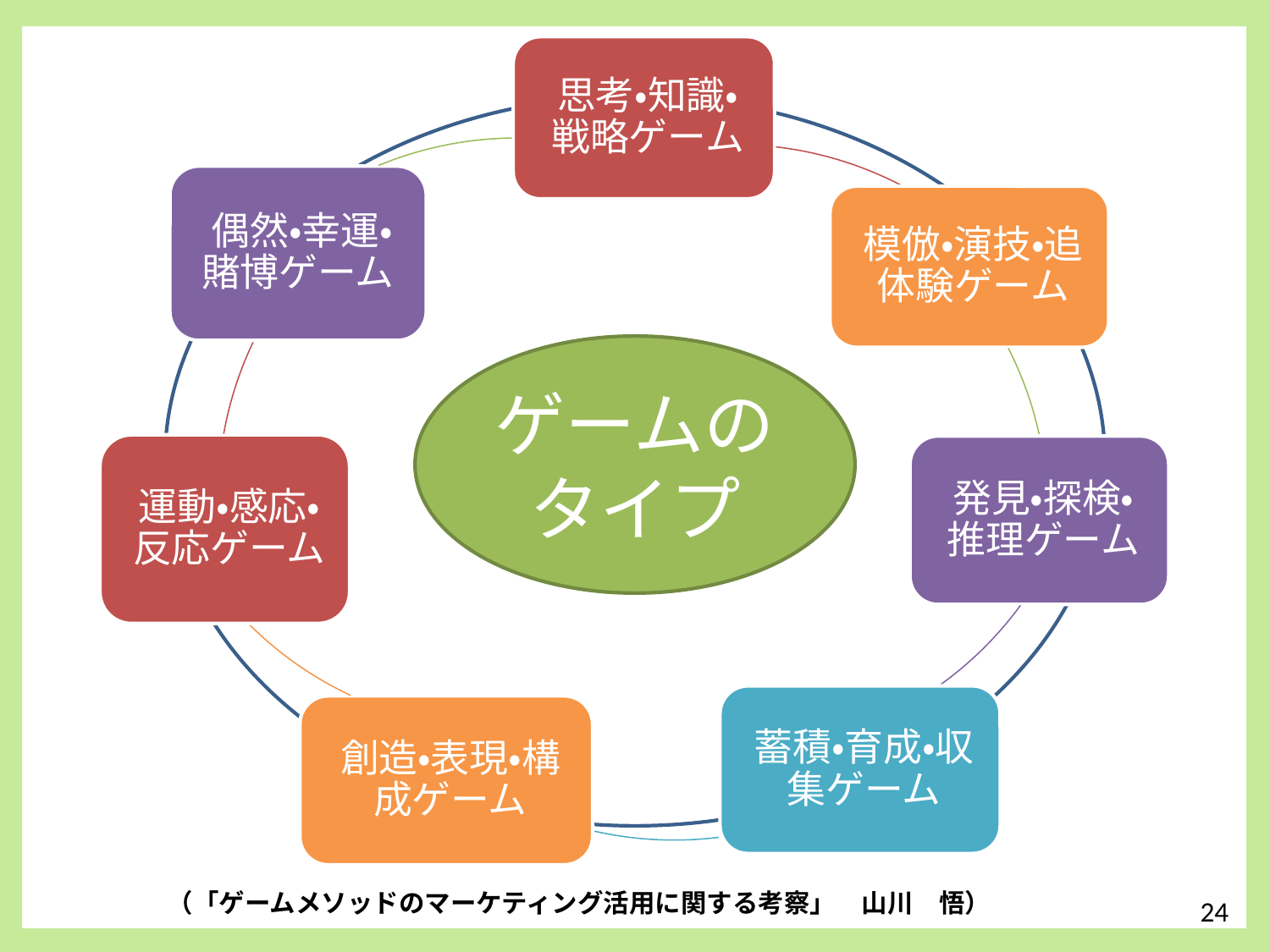

思考・知識・戦略ゲーム
模倣・演技・追体験ゲーム
発見・探検・推理ゲーム
蓄積・育成・収集ゲーム
創造・表現・構成ゲーム
運動・感応・反応ゲーム
偶然・幸運・賭博ゲーム

ゲームのタイプ

（「ゲームメソッドのマーケティング活用に関する考察」　山川　悟）

24